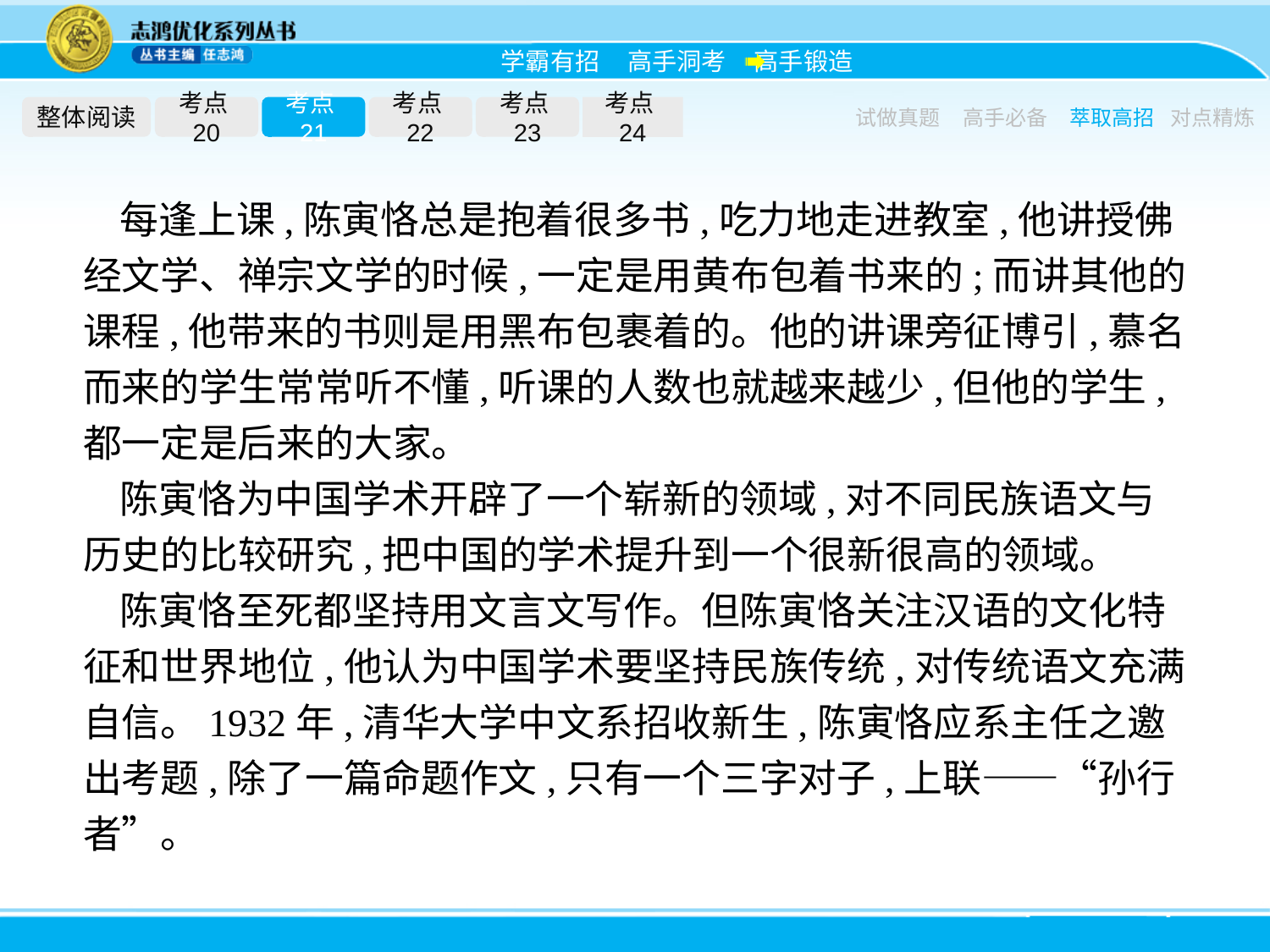

整体阅读
考点20
考点21
考点22
考点23
考点24
试做真题
高手必备
萃取高招
对点精炼
每逢上课,陈寅恪总是抱着很多书,吃力地走进教室,他讲授佛经文学、禅宗文学的时候,一定是用黄布包着书来的;而讲其他的课程,他带来的书则是用黑布包裹着的。他的讲课旁征博引,慕名而来的学生常常听不懂,听课的人数也就越来越少,但他的学生,都一定是后来的大家。
陈寅恪为中国学术开辟了一个崭新的领域,对不同民族语文与历史的比较研究,把中国的学术提升到一个很新很高的领域。
陈寅恪至死都坚持用文言文写作。但陈寅恪关注汉语的文化特征和世界地位,他认为中国学术要坚持民族传统,对传统语文充满自信。1932年,清华大学中文系招收新生,陈寅恪应系主任之邀出考题,除了一篇命题作文,只有一个三字对子,上联——“孙行者”。